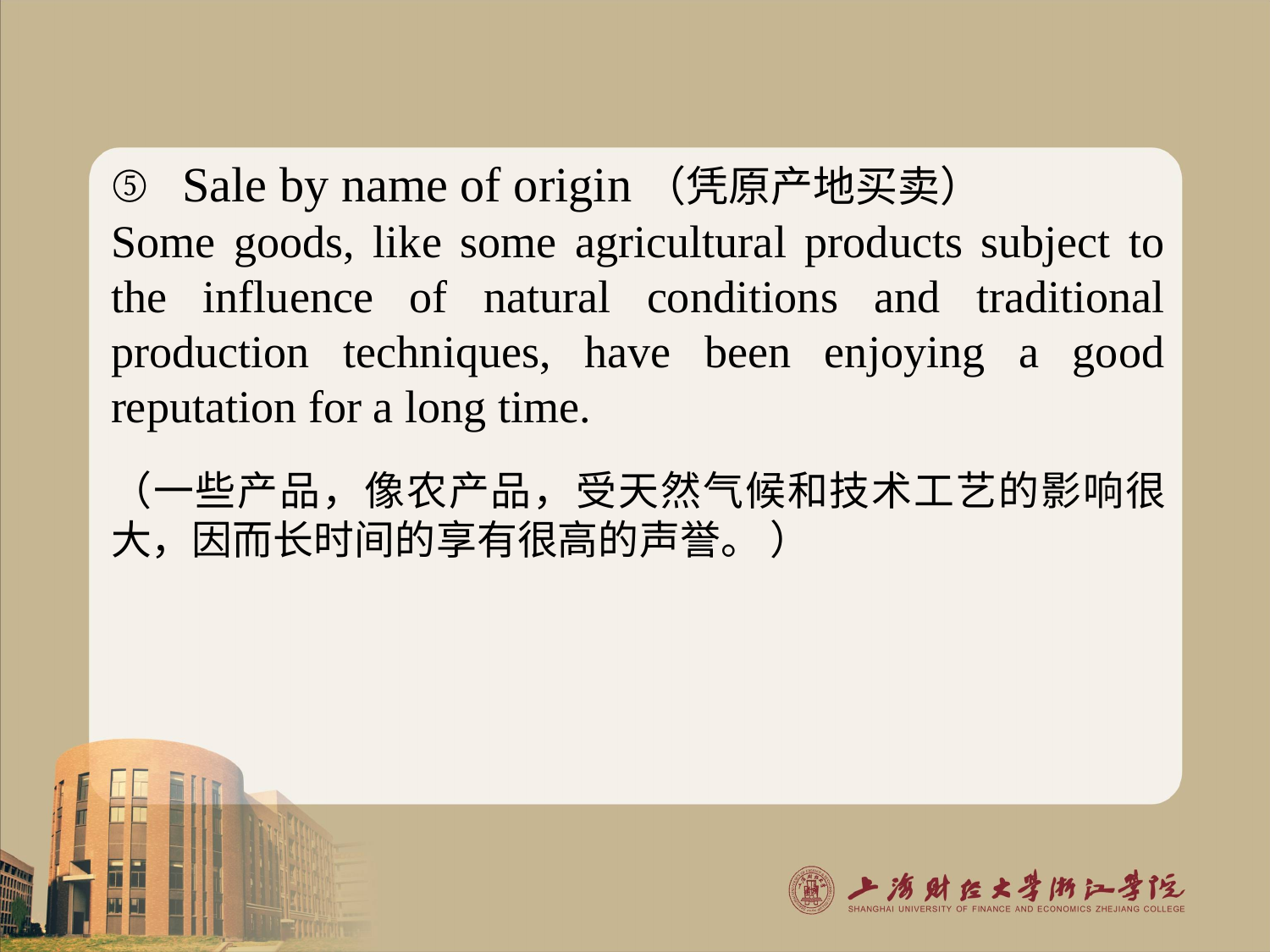

Sale by name of origin（凭原产地买卖）
Some goods, like some agricultural products subject to the influence of natural conditions and traditional production techniques, have been enjoying a good reputation for a long time.

（一些产品，像农产品，受天然气候和技术工艺的影响很大，因而长时间的享有很高的声誉。 ）